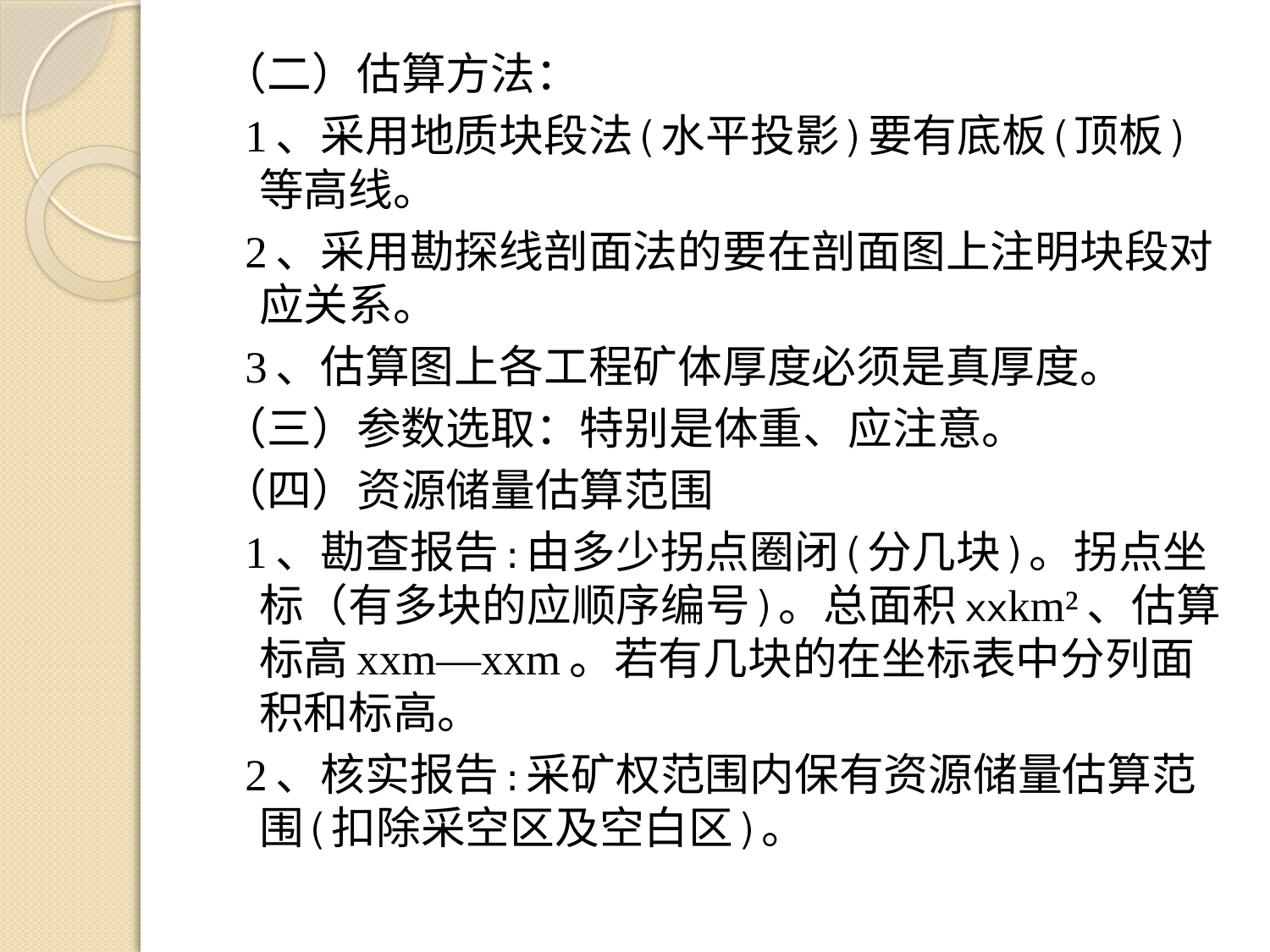

（二）估算方法：
  1、采用地质块段法(水平投影)要有底板(顶板)等高线。
  2、采用勘探线剖面法的要在剖面图上注明块段对应关系。
  3、估算图上各工程矿体厚度必须是真厚度。
（三）参数选取：特别是体重、应注意。
（四）资源储量估算范围
  1、勘查报告:由多少拐点圈闭(分几块)。拐点坐标（有多块的应顺序编号)。总面积xxkm²、估算标高xxm—xxm。若有几块的在坐标表中分列面积和标高。
  2、核实报告:采矿权范围内保有资源储量估算范围(扣除采空区及空白区)。